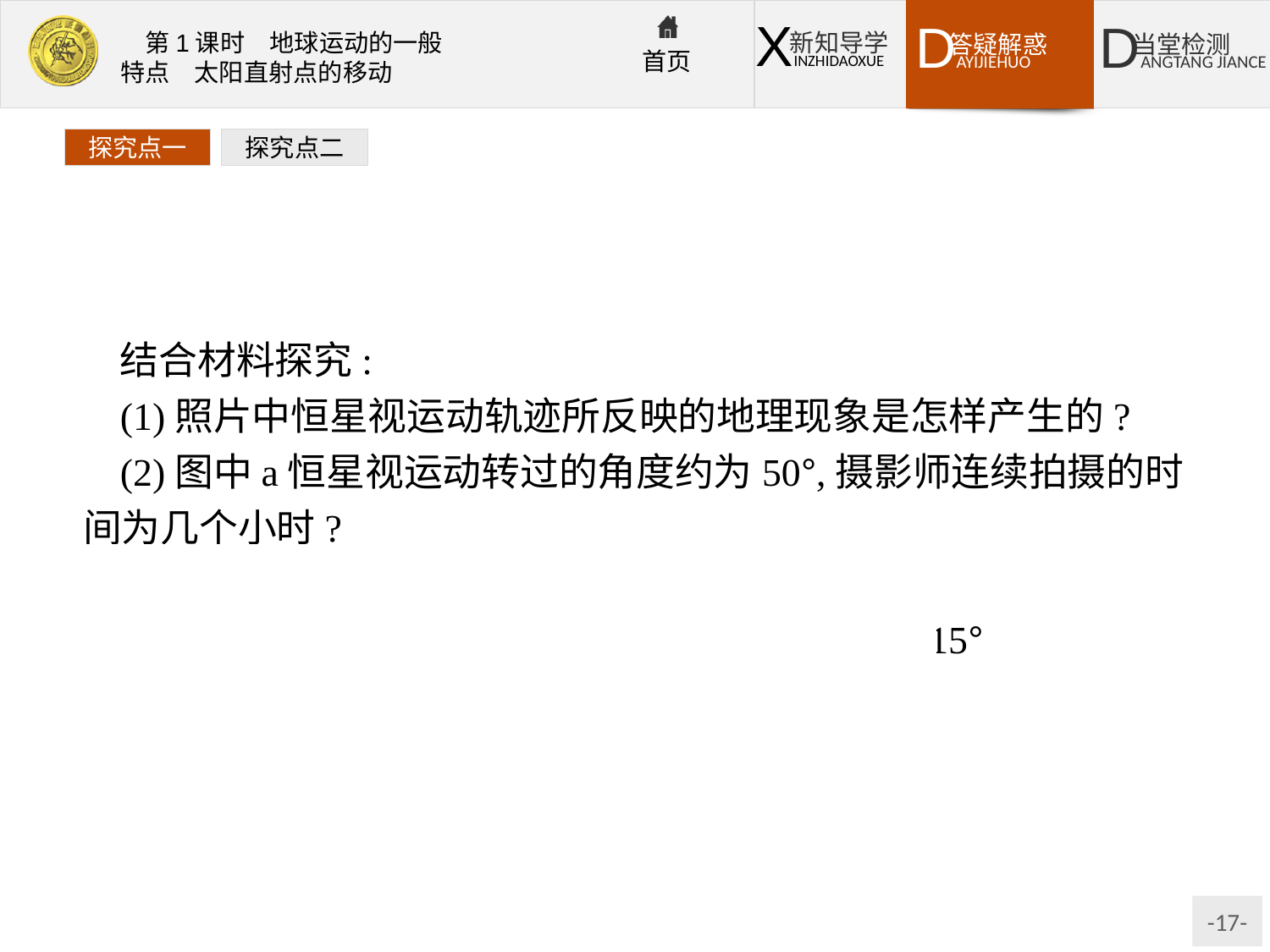

探究点一
探究点二
结合材料探究:
(1)照片中恒星视运动轨迹所反映的地理现象是怎样产生的?
(2)图中a恒星视运动转过的角度约为50°,摄影师连续拍摄的时间为几个小时?
提示:(1)地球自转运动。
(2)3个多小时,因为地球自转的角速度是每小时15°